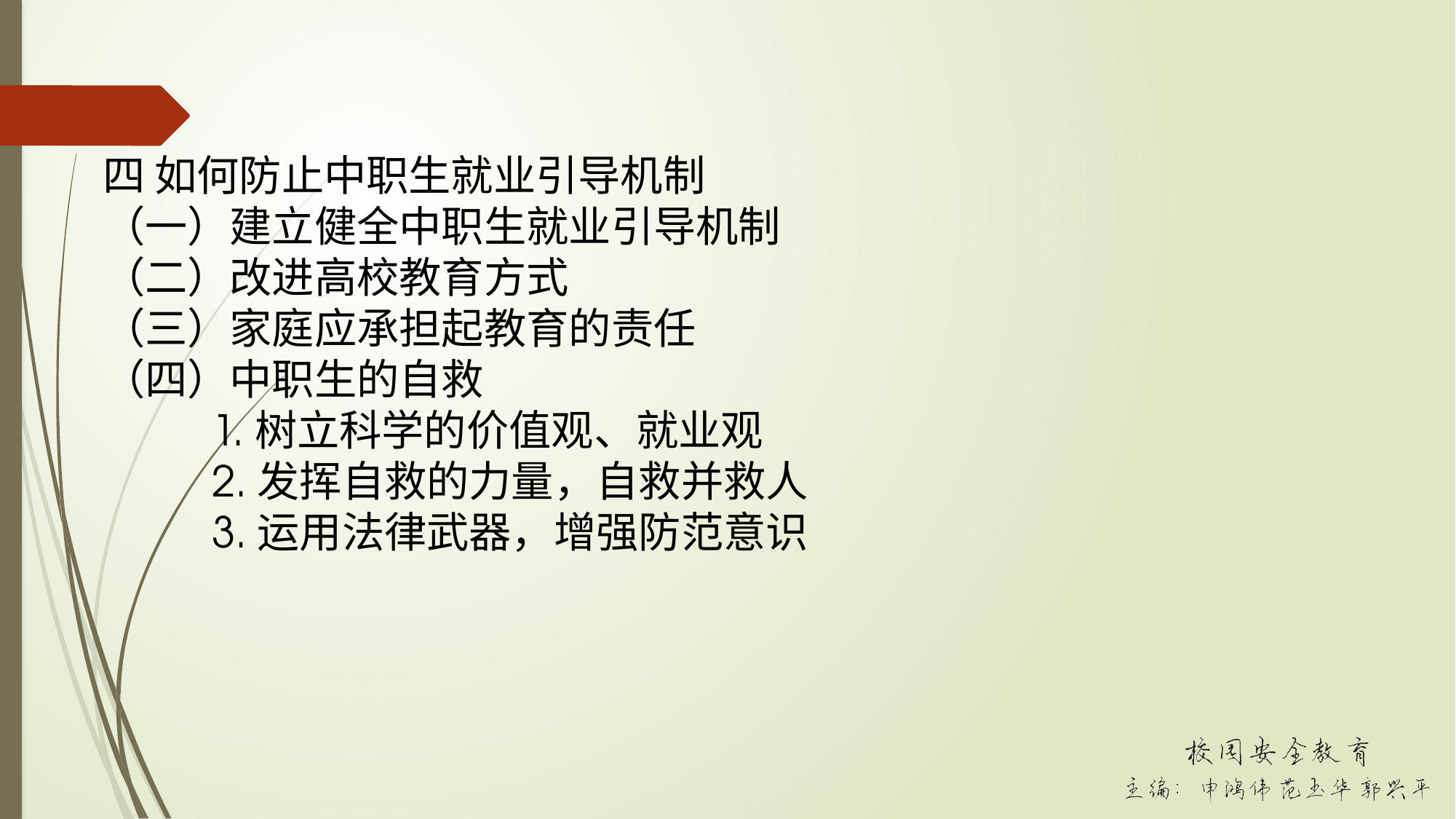

四 如何防止中职生就业引导机制
（一）建立健全中职生就业引导机制
（二）改进高校教育方式
（三）家庭应承担起教育的责任
（四）中职生的自救
	1.树立科学的价值观、就业观
	2.发挥自救的力量，自救并救人
	3.运用法律武器，增强防范意识